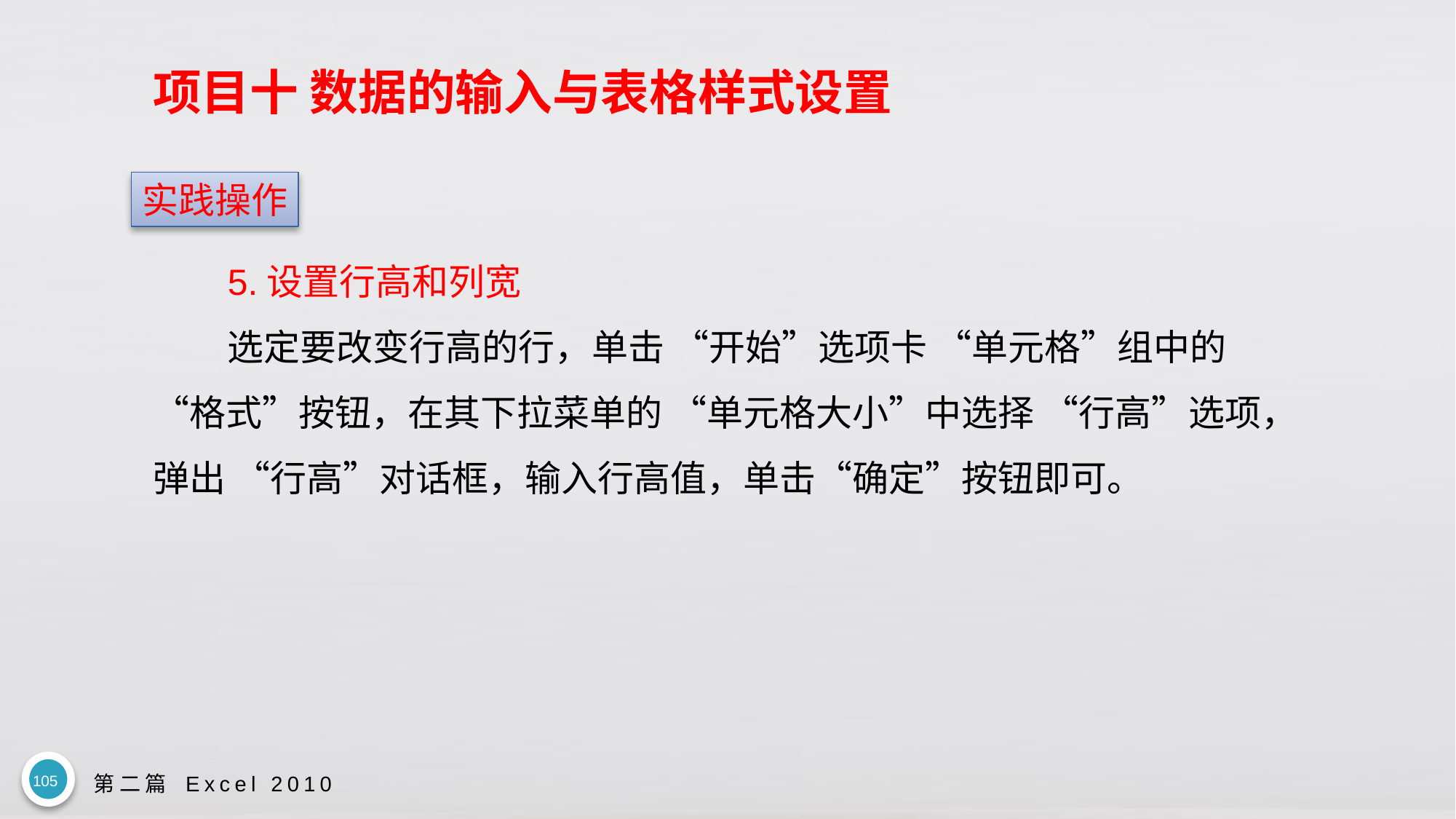

# 项目十 数据的输入与表格样式设置
实践操作
5.设置行高和列宽
选定要改变行高的行，单击 “开始”选项卡 “单元格”组中的 “格式”按钮，在其下拉菜单的 “单元格大小”中选择 “行高”选项，弹出 “行高”对话框，输入行高值，单击“确定”按钮即可。
105